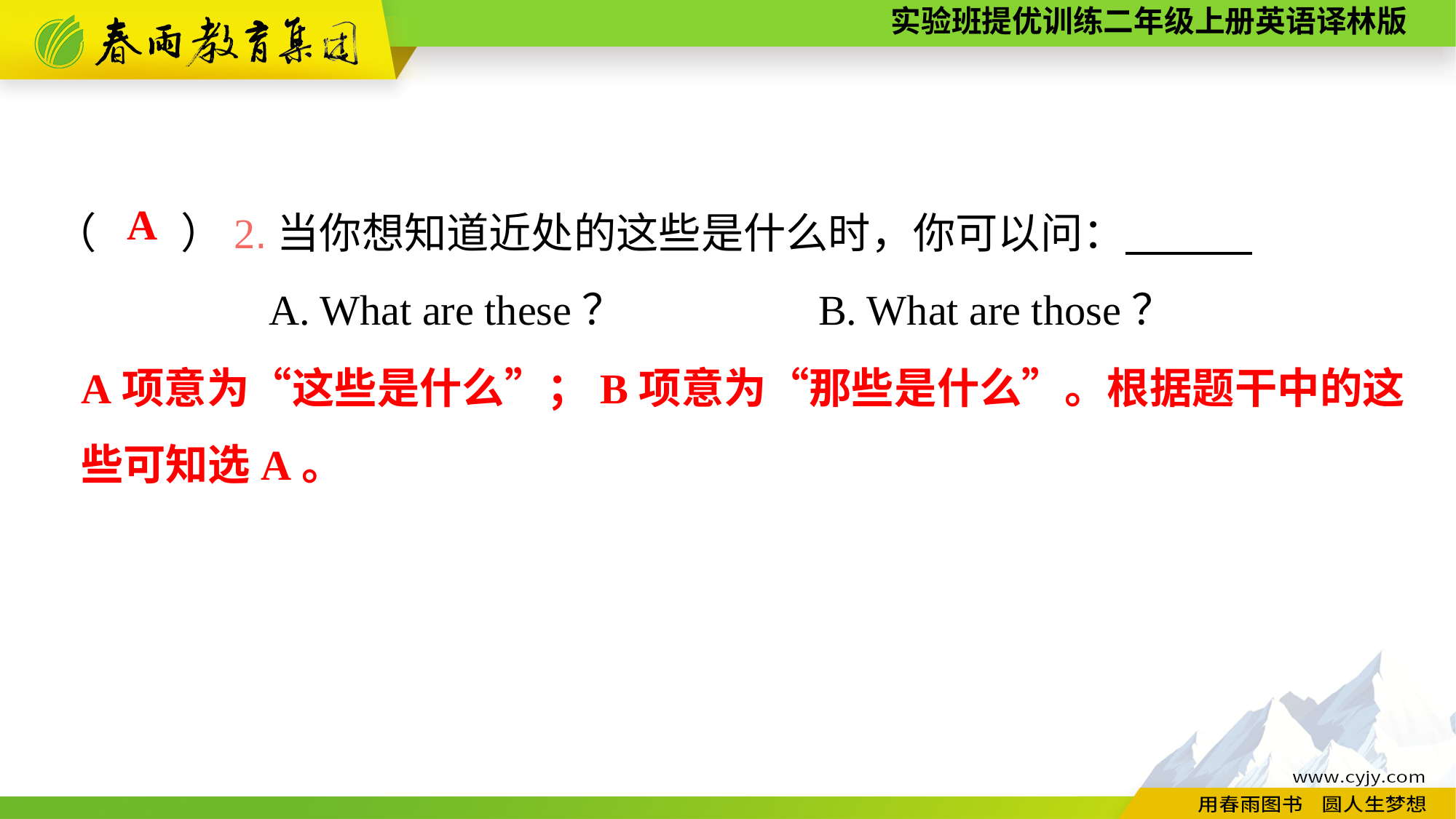

（　　）2.当你想知道近处的这些是什么时，你可以问：
A. What are these？		B. What are those？
A
A项意为“这些是什么”；B项意为“那些是什么”。根据题干中的这些可知选A。